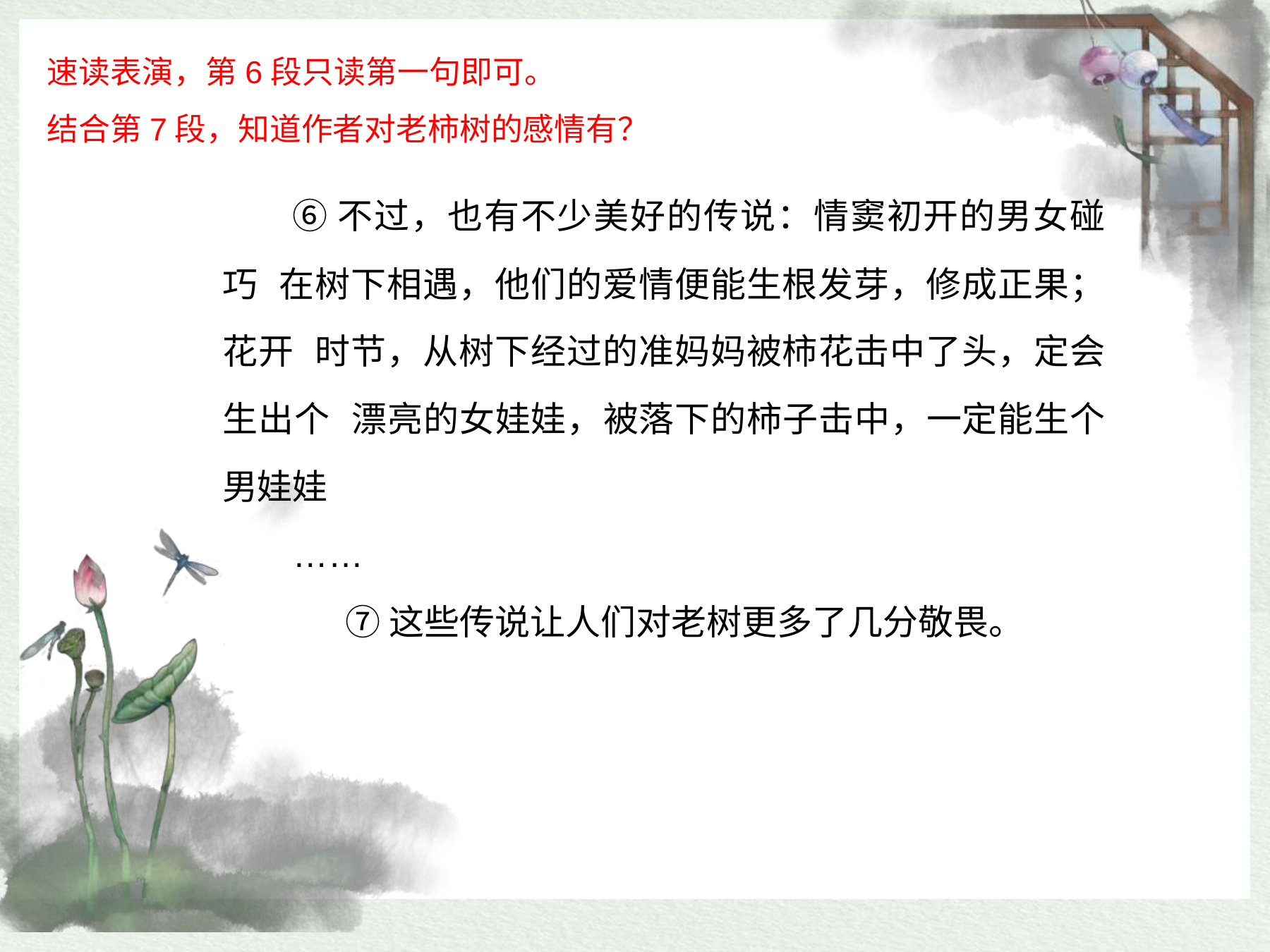

速读表演，第6段只读第一句即可。
结合第7段，知道作者对老柿树的感情有？
⑥不过，也有不少美好的传说：情窦初开的男女碰巧  在树下相遇，他们的爱情便能生根发芽，修成正果；花开  时节，从树下经过的准妈妈被柿花击中了头，定会生出个  漂亮的女娃娃，被落下的柿子击中，一定能生个男娃娃
……
⑦这些传说让人们对老树更多了几分敬畏。